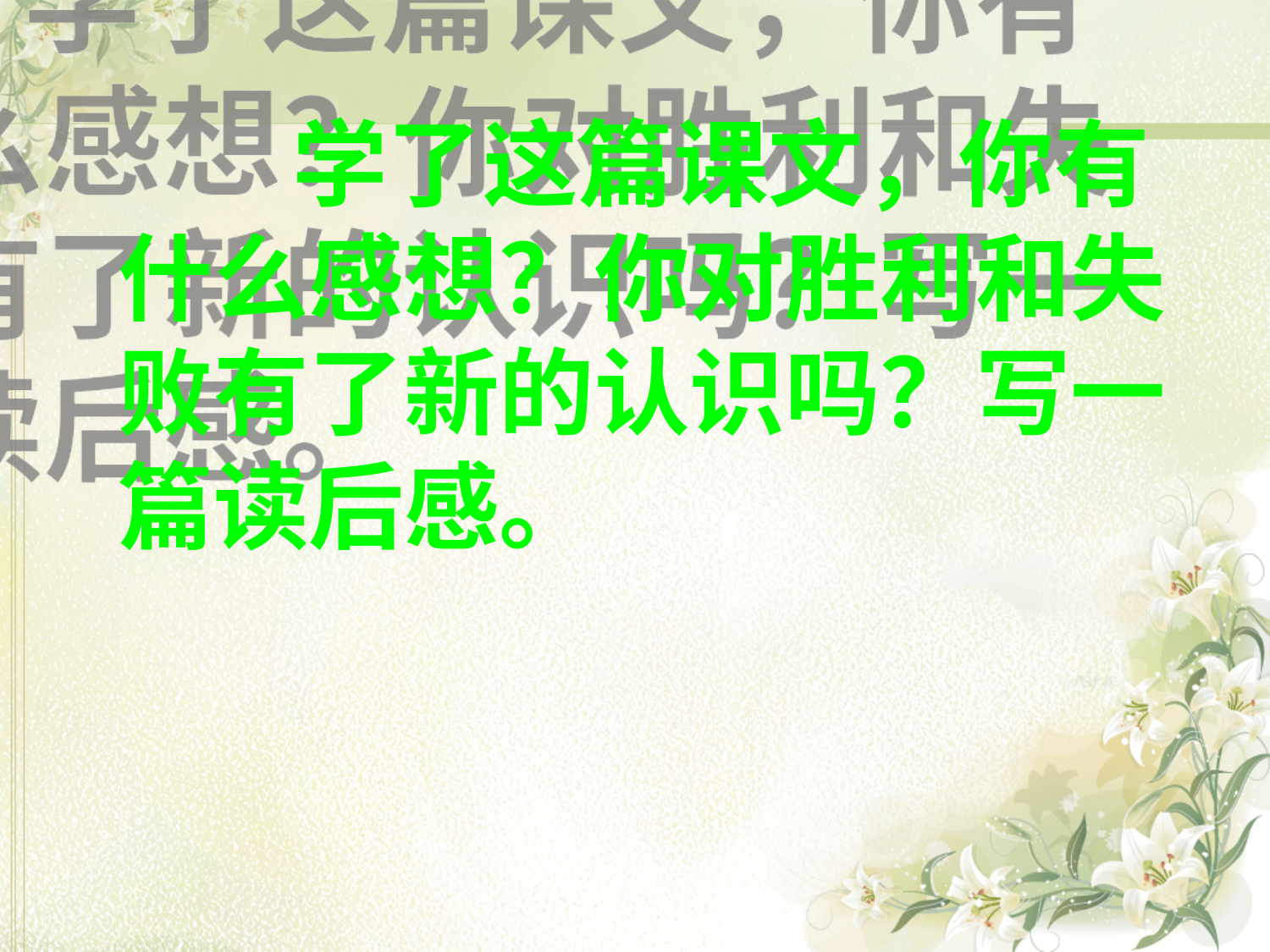

学了这篇课文，你有什么感想？你对胜利和失败有了新的认识吗？写一篇读后感。